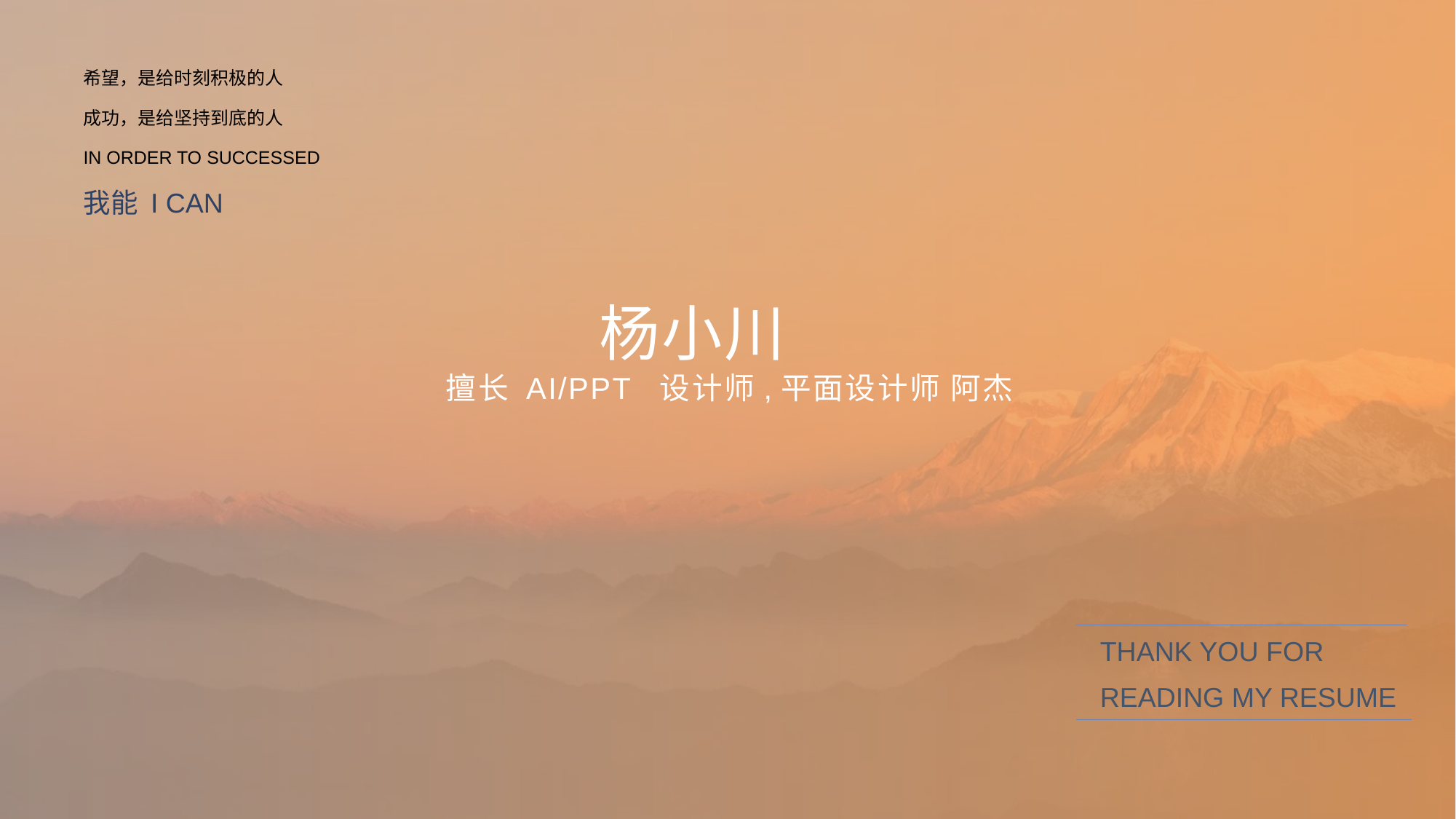

希望，是给时刻积极的人
成功，是给坚持到底的人
IN ORDER TO SUCCESSED
我能 I CAN
杨小川
擅长 AI/PPT  设计师,平面设计师 阿杰

THANK YOU FOR

READING MY RESUME